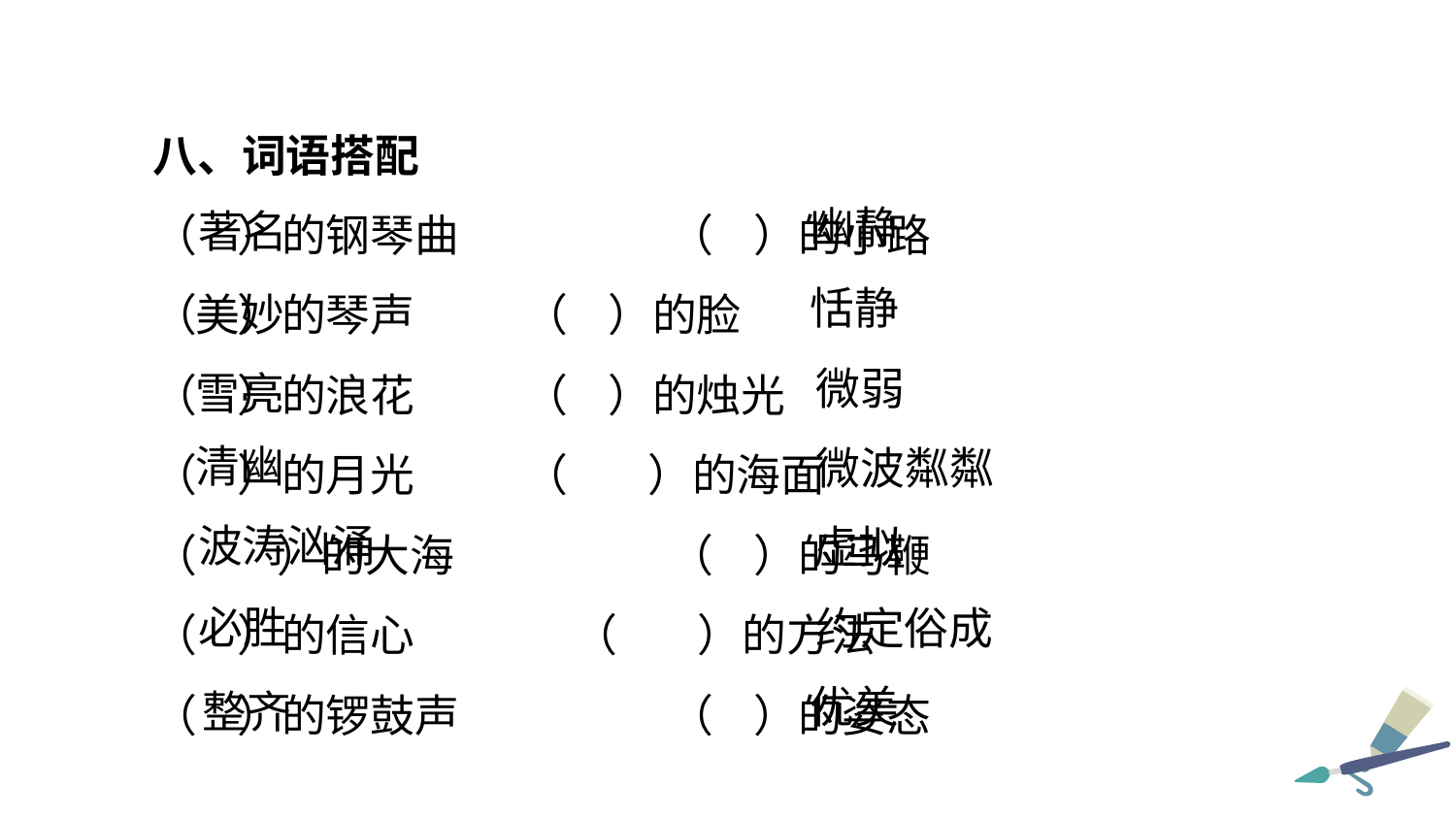

八、词语搭配
（    ）的钢琴曲	        （    ）的小路
（    ）的琴声 	        （    ）的脸
（    ）的浪花 	        （    ）的烛光
（    ）的月光 	        （        ）的海面
（        ）的大海 	        （    ）的马鞭
（    ）的信心	             （        ）的方法
（    ）的锣鼓声 	        （    ）的姿态
幽静
著名
恬静
美妙
微弱
雪亮
清幽
微波粼粼
波涛汹涌
虚拟
必胜
约定俗成
优美
整齐